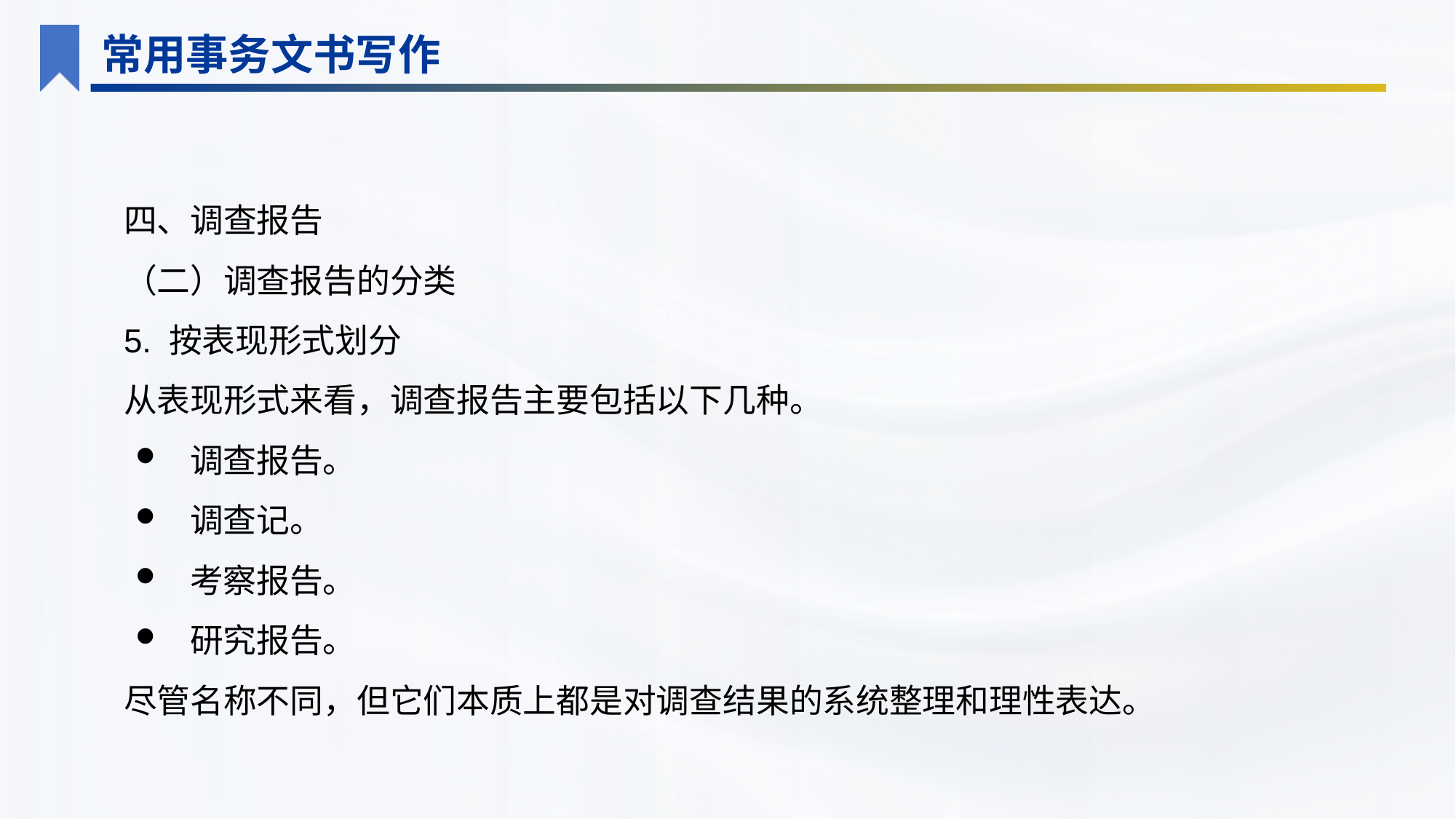

常用事务文书写作
四、调查报告
（二）调查报告的分类
5. 按表现形式划分
从表现形式来看，调查报告主要包括以下几种。
调查报告。
调查记。
考察报告。
研究报告。
尽管名称不同，但它们本质上都是对调查结果的系统整理和理性表达。